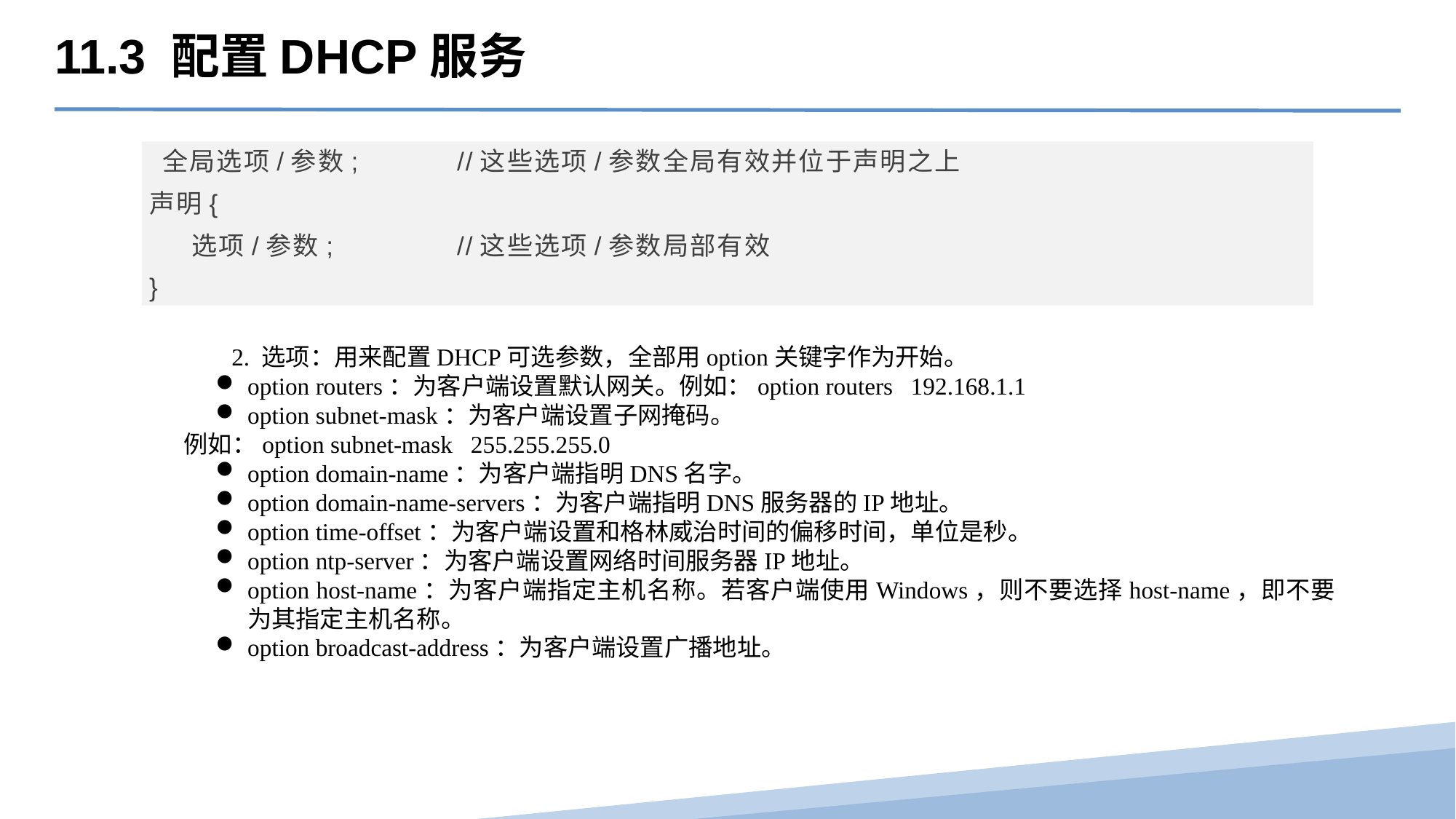

11.3 配置DHCP服务
 全局选项/参数;      	//这些选项/参数全局有效并位于声明之上
声明{
     选项/参数;     	//这些选项/参数局部有效
}
2. 选项：用来配置DHCP可选参数，全部用option关键字作为开始。
option routers：为客户端设置默认网关。例如：option routers   192.168.1.1
option subnet-mask：为客户端设置子网掩码。
例如：option subnet-mask   255.255.255.0
option domain-name：为客户端指明DNS名字。
option domain-name-servers：为客户端指明DNS服务器的IP地址。
option time-offset：为客户端设置和格林威治时间的偏移时间，单位是秒。
option ntp-server：为客户端设置网络时间服务器IP地址。
option host-name：为客户端指定主机名称。若客户端使用Windows，则不要选择host-name，即不要为其指定主机名称。
option broadcast-address：为客户端设置广播地址。